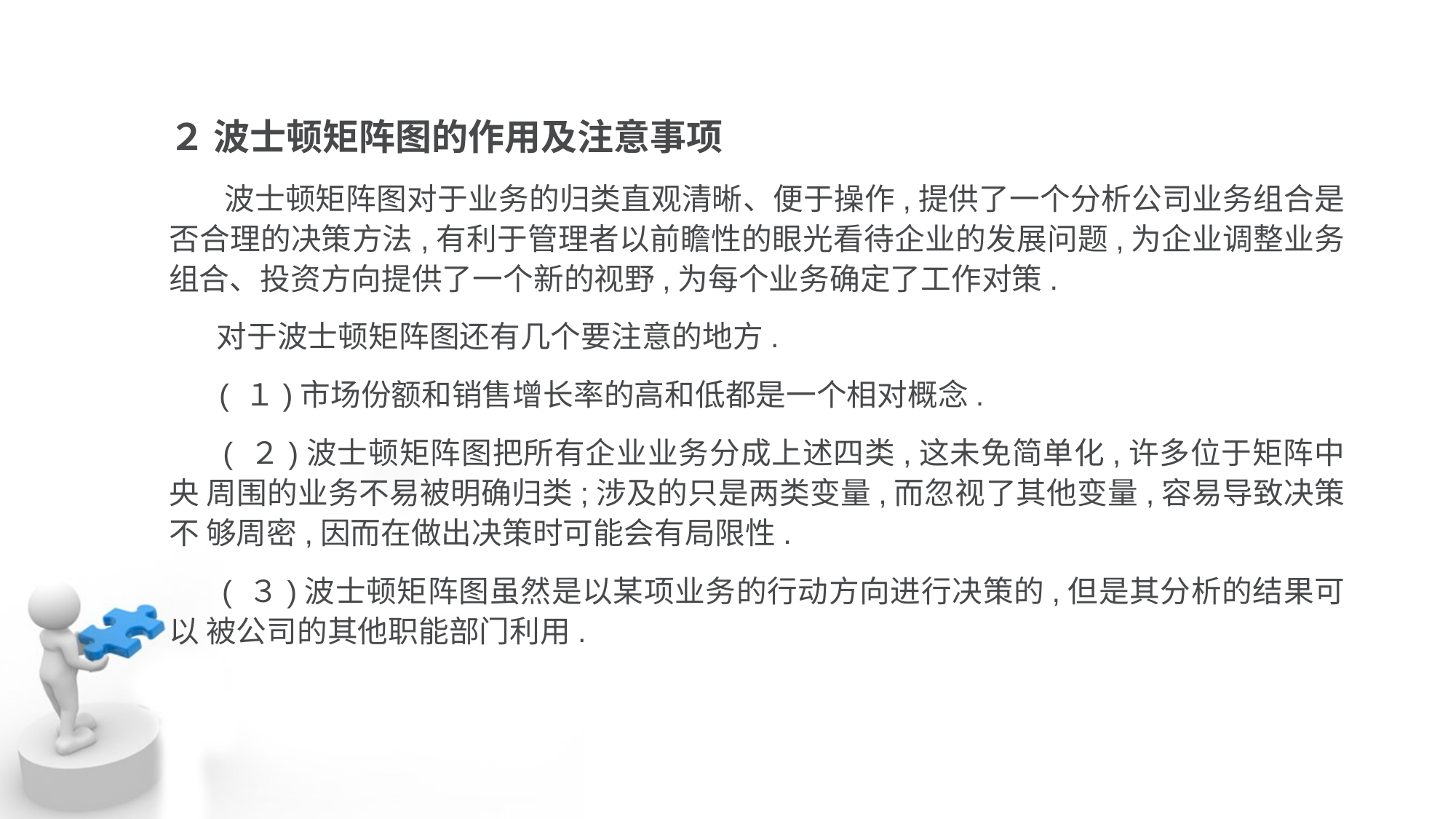

２ 波士顿矩阵图的作用及注意事项
       波士顿矩阵图对于业务的归类直观清晰、便于操作,提供了一个分析公司业务组合是 否合理的决策方法,有利于管理者以前瞻性的眼光看待企业的发展问题,为企业调整业务 组合、投资方向提供了一个新的视野,为每个业务确定了工作对策.
      对于波士顿矩阵图还有几个要注意的地方.
      ( １)市场份额和销售增长率的高和低都是一个相对概念.
      ( ２)波士顿矩阵图把所有企业业务分成上述四类,这未免简单化,许多位于矩阵中央 周围的业务不易被明确归类;涉及的只是两类变量,而忽视了其他变量,容易导致决策不 够周密,因而在做出决策时可能会有局限性.
      ( ３)波士顿矩阵图虽然是以某项业务的行动方向进行决策的,但是其分析的结果可以 被公司的其他职能部门利用.